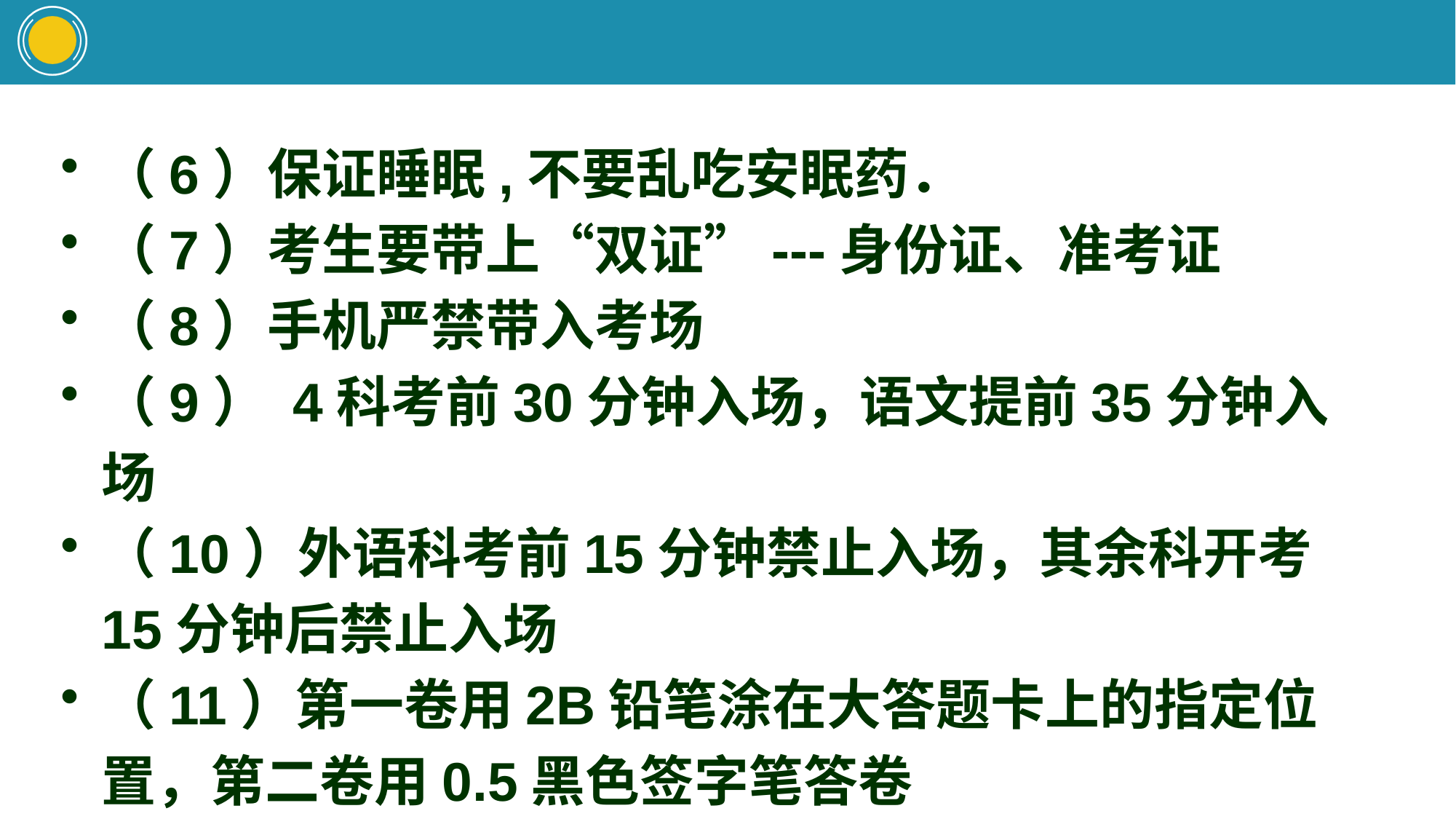

（6）保证睡眠,不要乱吃安眠药．
（7）考生要带上“双证”---身份证、准考证
（8）手机严禁带入考场
（9） 4科考前30分钟入场，语文提前35分钟入场
（10）外语科考前15分钟禁止入场，其余科开考15分钟后禁止入场
（11）第一卷用2B铅笔涂在大答题卡上的指定位置，第二卷用0.5黑色签字笔答卷